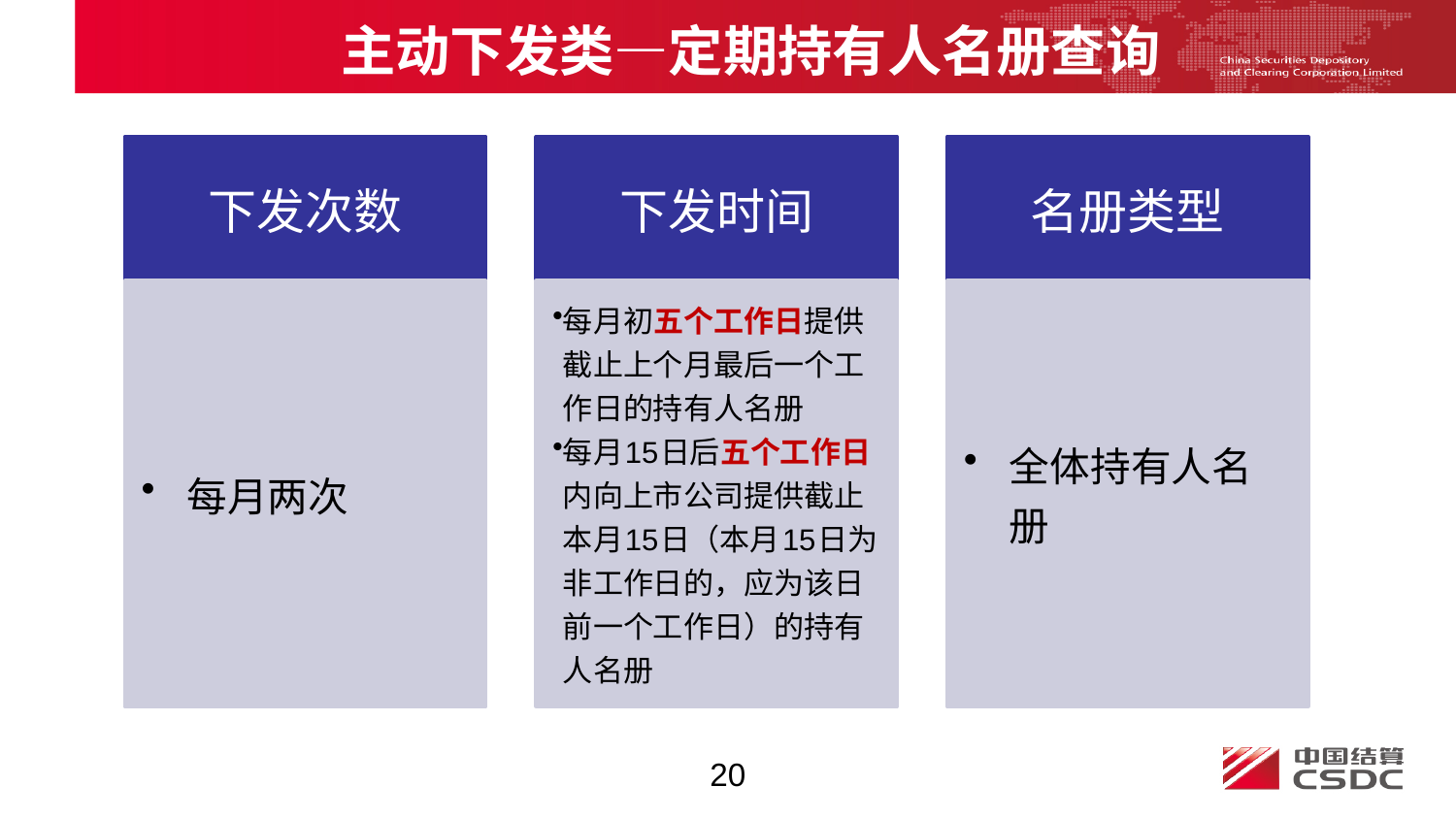

主动下发类—定期持有人名册查询
下发次数
每月两次
下发时间
每月初五个工作日提供截止上个月最后一个工作日的持有人名册
名册类型
全体持有人名册
每月15日后五个工作日内向上市公司提供截止本月15日（本月15日为非工作日的，应为该日前一个工作日）的持有人名册
20